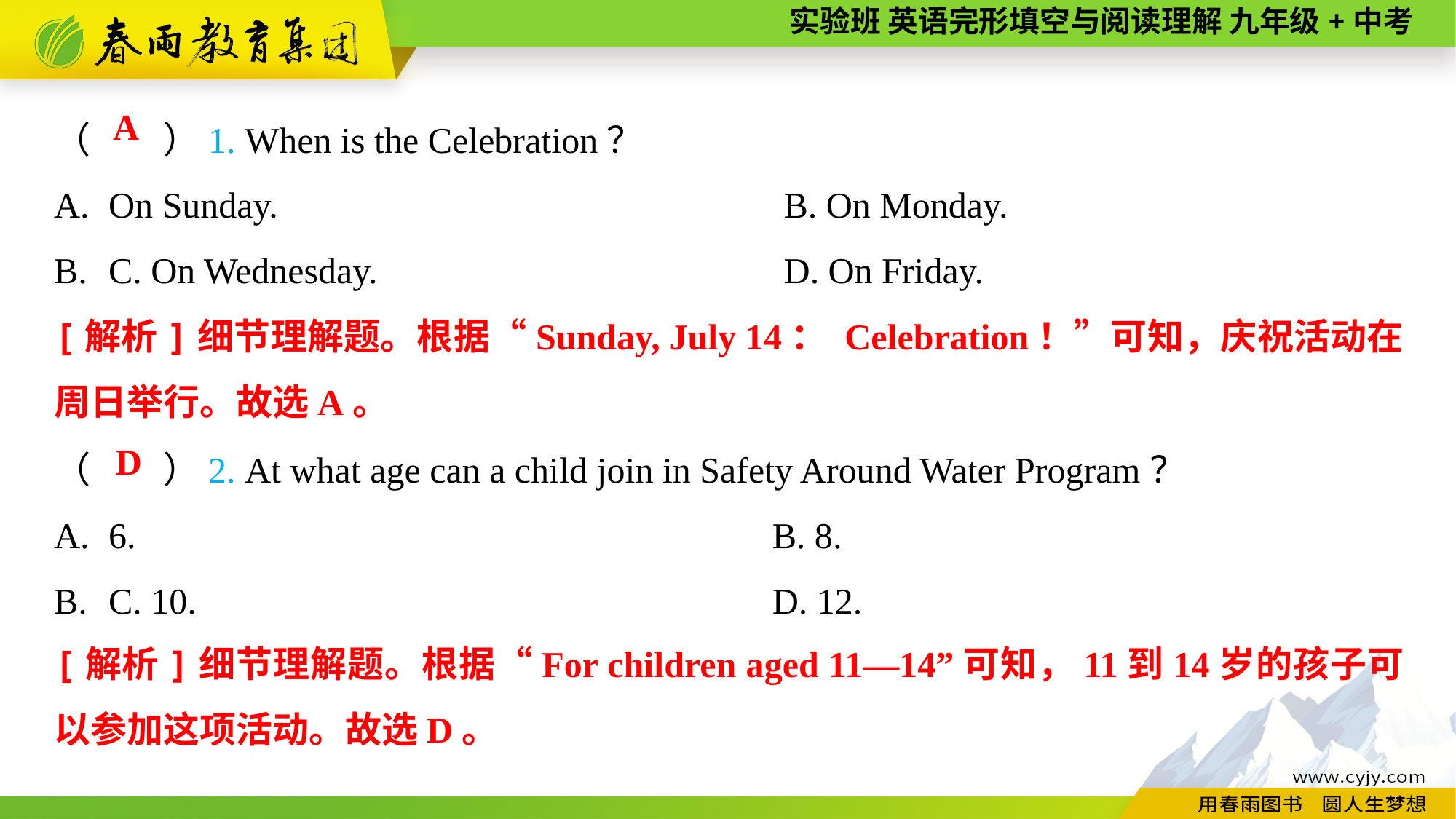

（　　）1. When is the Celebration？
On Sunday.		B. On Monday.
C. On Wednesday.		D. On Friday.
A
[解析]细节理解题。根据“Sunday, July 14： Celebration！”可知，庆祝活动在周日举行。故选A。
（　　）2. At what age can a child join in Safety Around Water Program？
6.		B. 8.
C. 10.		D. 12.
D
[解析]细节理解题。根据“For children aged 11—14”可知，11到14岁的孩子可以参加这项活动。故选D。